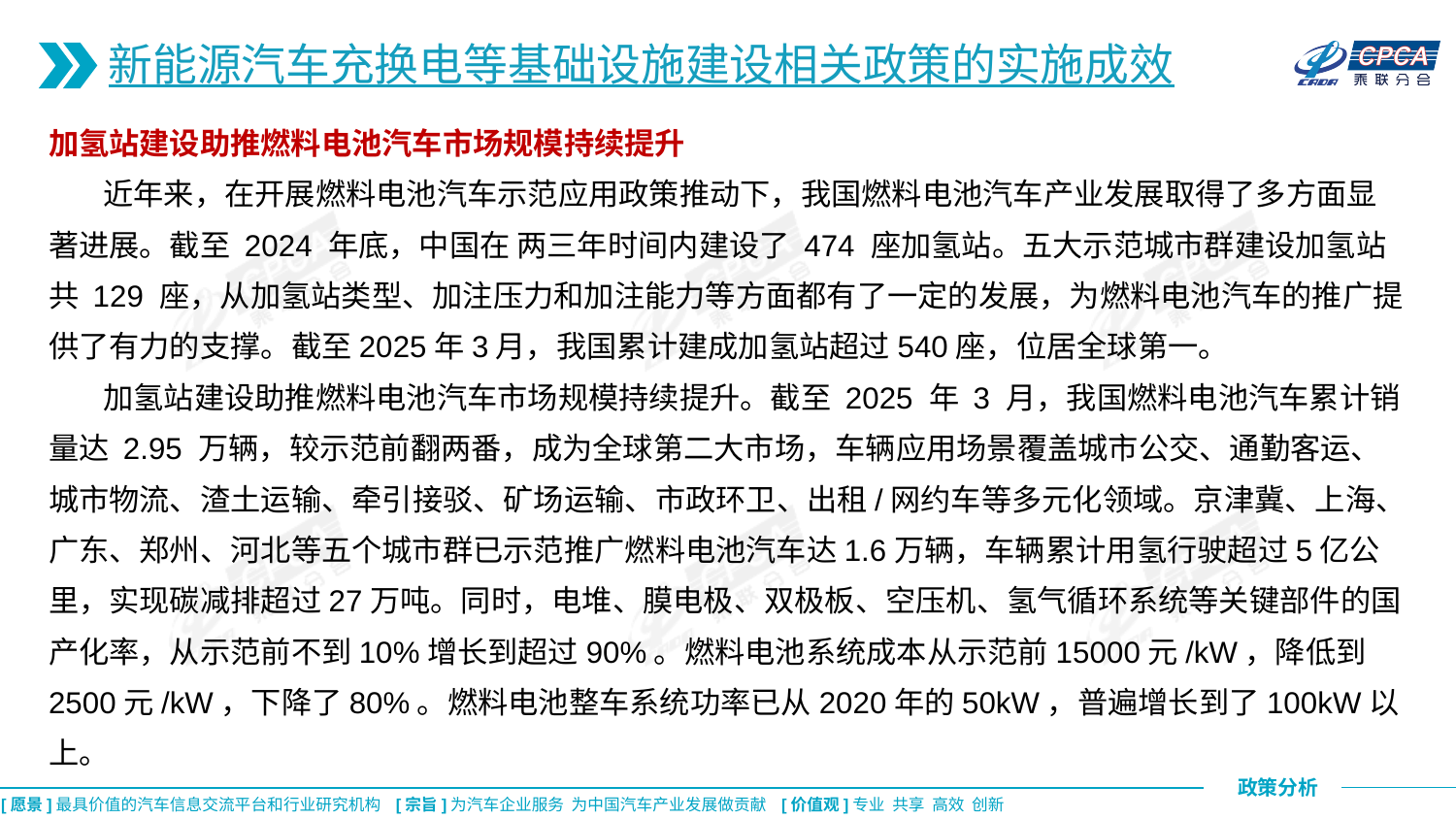

新能源汽车充换电等基础设施建设相关政策的实施成效
加氢站建设助推燃料电池汽车市场规模持续提升
       近年来，在开展燃料电池汽车示范应用政策推动下，我国燃料电池汽车产业发展取得了多方面显著进展。截至 2024 年底，中国在 两三年时间内建设了 474 座加氢站。五大示范城市群建设加氢站共 129 座，从加氢站类型、加注压力和加注能力等方面都有了一定的发展，为燃料电池汽车的推广提供了有力的支撑。截至2025年3月，我国累计建成加氢站超过540座，位居全球第一。
       加氢站建设助推燃料电池汽车市场规模持续提升。截至 2025 年 3 月，我国燃料电池汽车累计销量达 2.95 万辆，较示范前翻两番，成为全球第二大市场，车辆应用场景覆盖城市公交、通勤客运、城市物流、渣土运输、牵引接驳、矿场运输、市政环卫、出租/网约车等多元化领域。京津冀、上海、广东、郑州、河北等五个城市群已示范推广燃料电池汽车达1.6万辆，车辆累计用氢行驶超过5亿公里，实现碳减排超过27万吨。同时，电堆、膜电极、双极板、空压机、氢气循环系统等关键部件的国产化率，从示范前不到10%增长到超过90%。燃料电池系统成本从示范前15000元/kW，降低到2500元/kW，下降了80%。燃料电池整车系统功率已从2020年的50kW，普遍增长到了100kW以上。